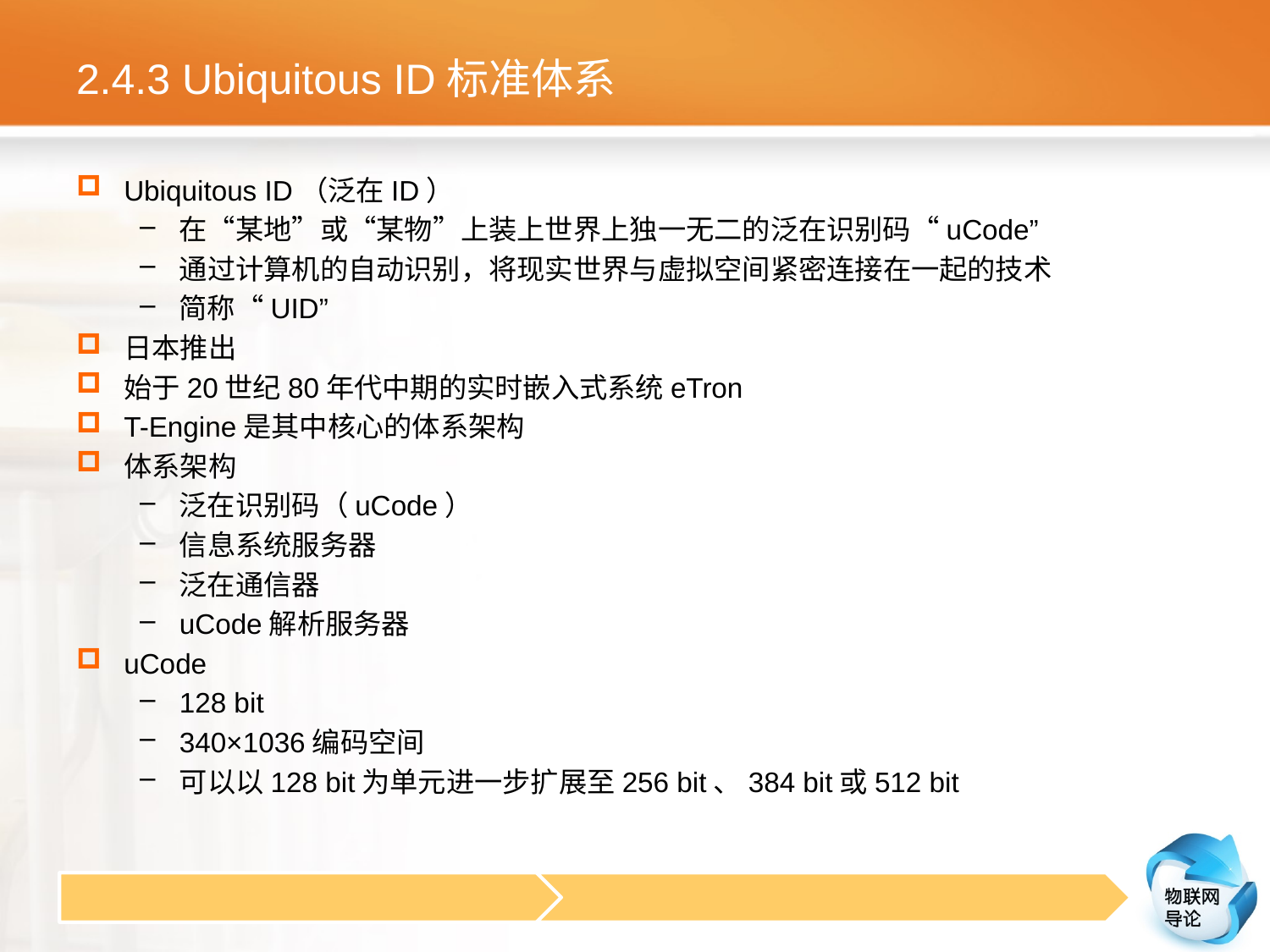

# 2.4.3 Ubiquitous ID标准体系
Ubiquitous ID（泛在ID）
在“某地”或“某物”上装上世界上独一无二的泛在识别码“uCode”
通过计算机的自动识别，将现实世界与虚拟空间紧密连接在一起的技术
简称“UID”
日本推出
始于20世纪80年代中期的实时嵌入式系统eTron
T-Engine是其中核心的体系架构
体系架构
泛在识别码（uCode）
信息系统服务器
泛在通信器
uCode解析服务器
uCode
128 bit
340×1036编码空间
可以以128 bit为单元进一步扩展至256 bit、384 bit或512 bit